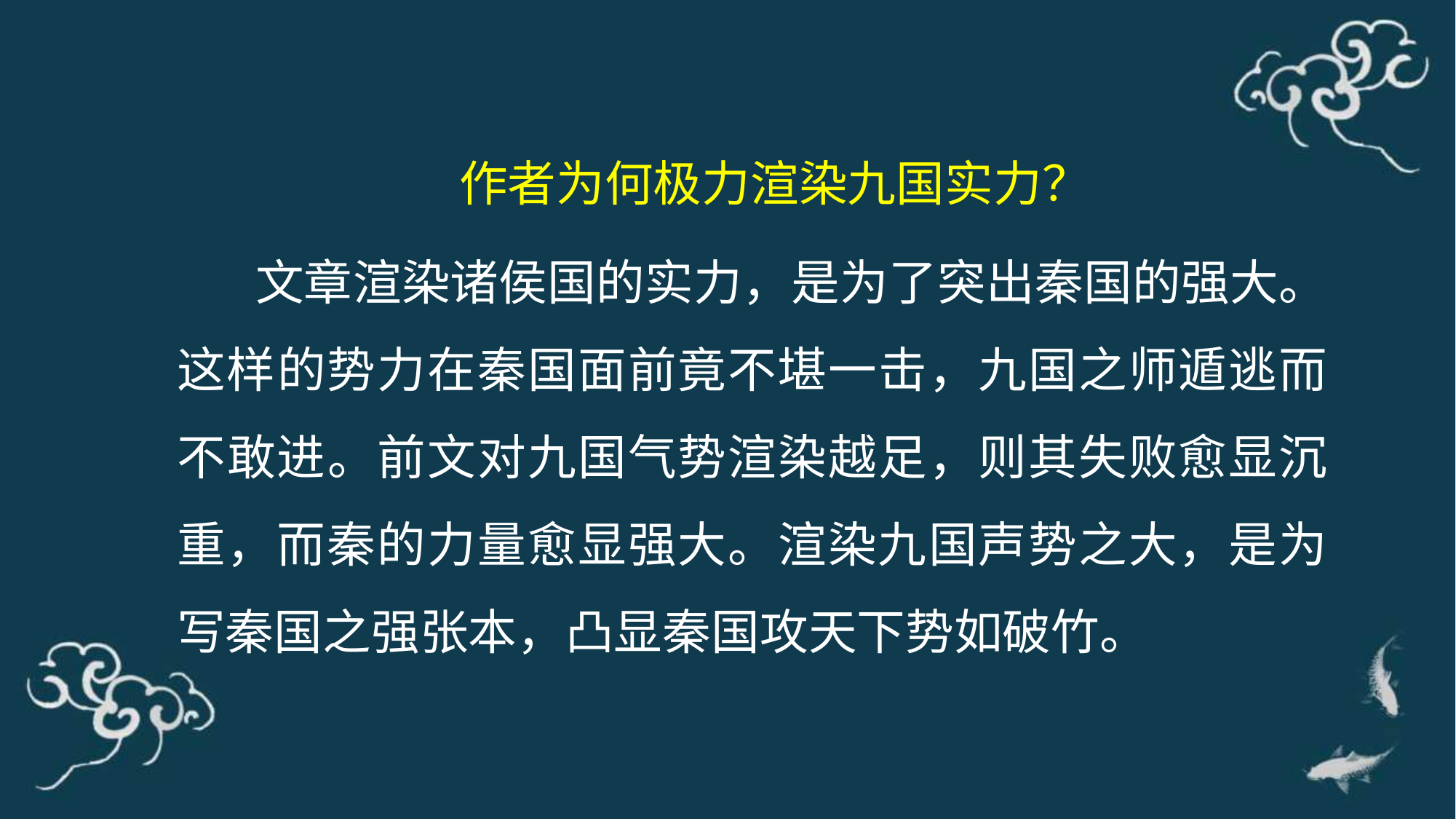

作者为何极力渲染九国实力？
      文章渲染诸侯国的实力，是为了突出秦国的强大。这样的势力在秦国面前竟不堪一击，九国之师遁逃而不敢进。前文对九国气势渲染越足，则其失败愈显沉重，而秦的力量愈显强大。渲染九国声势之大，是为写秦国之强张本，凸显秦国攻天下势如破竹。